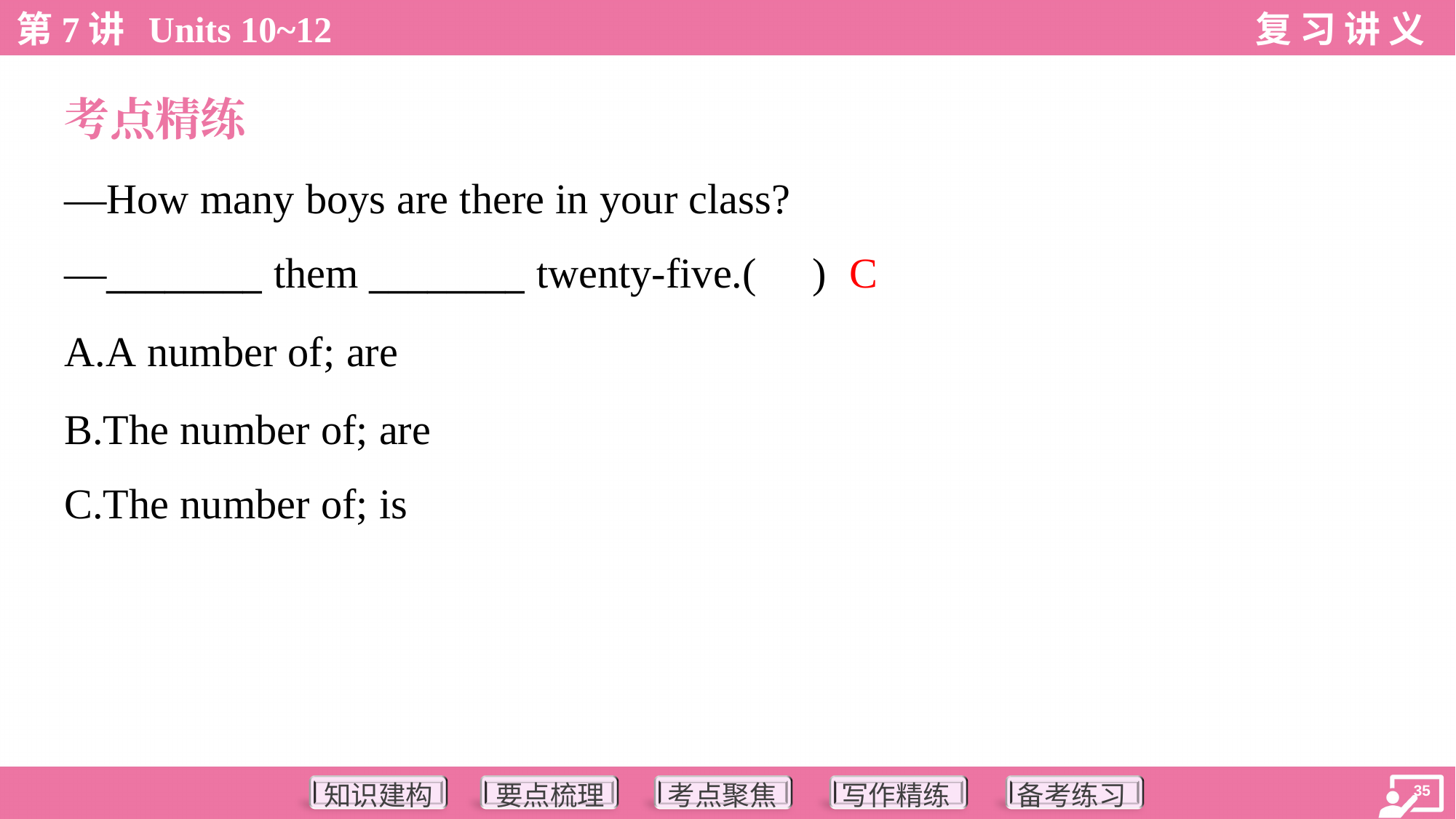

考点精练
—How many boys are there in your class?
—________ them ________ twenty-five.(     )
C
A.A number of; are
B.The number of; are
C.The number of; is